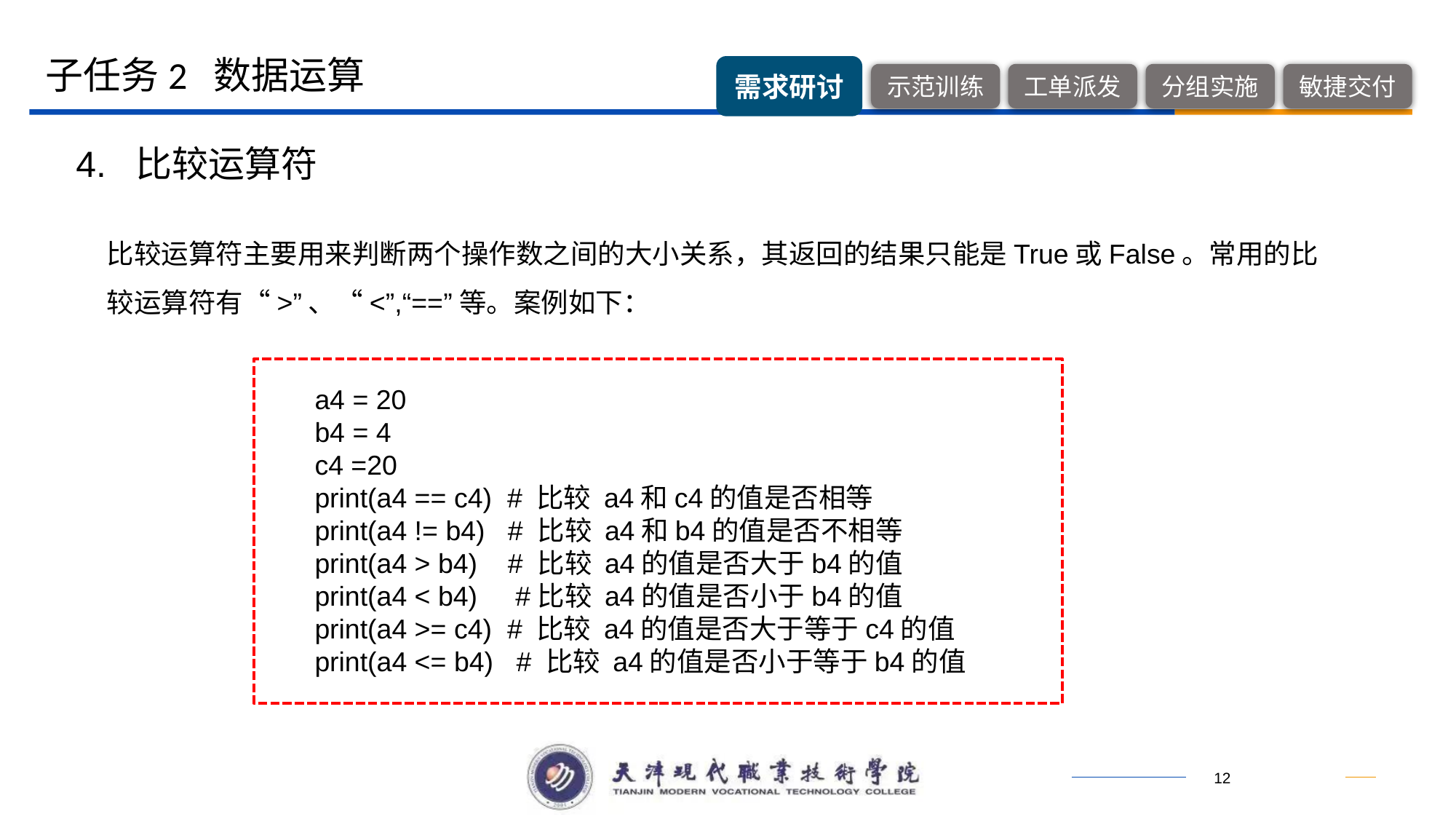

子任务2  数据运算

4.  比较运算符
比较运算符主要用来判断两个操作数之间的大小关系，其返回的结果只能是True或False。常用的比较运算符有“>”、“<”,“==”等。案例如下：

a4 = 20
b4 = 4
c4 =20
print(a4 == c4)  # 比较 a4和c4的值是否相等
print(a4 != b4)   # 比较 a4和b4的值是否不相等
print(a4 > b4)    # 比较 a4的值是否大于b4的值
print(a4 < b4)     #比较 a4的值是否小于b4的值
print(a4 >= c4)  # 比较 a4的值是否大于等于c4的值
print(a4 <= b4)   # 比较 a4的值是否小于等于b4的值